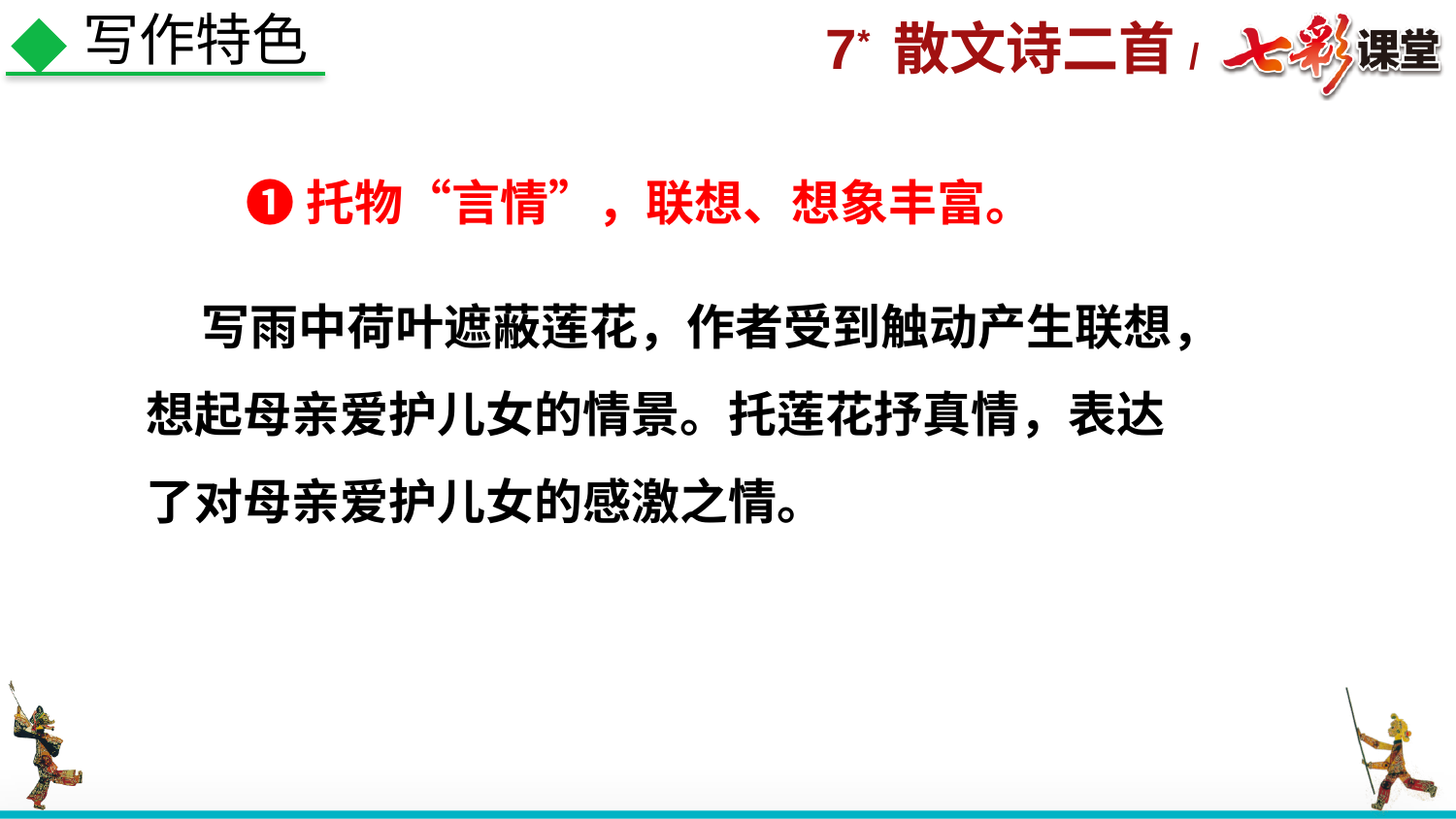

写作特色

❶托物“言情”，联想、想象丰富。
    写雨中荷叶遮蔽莲花，作者受到触动产生联想，想起母亲爱护儿女的情景。托莲花抒真情，表达了对母亲爱护儿女的感激之情。